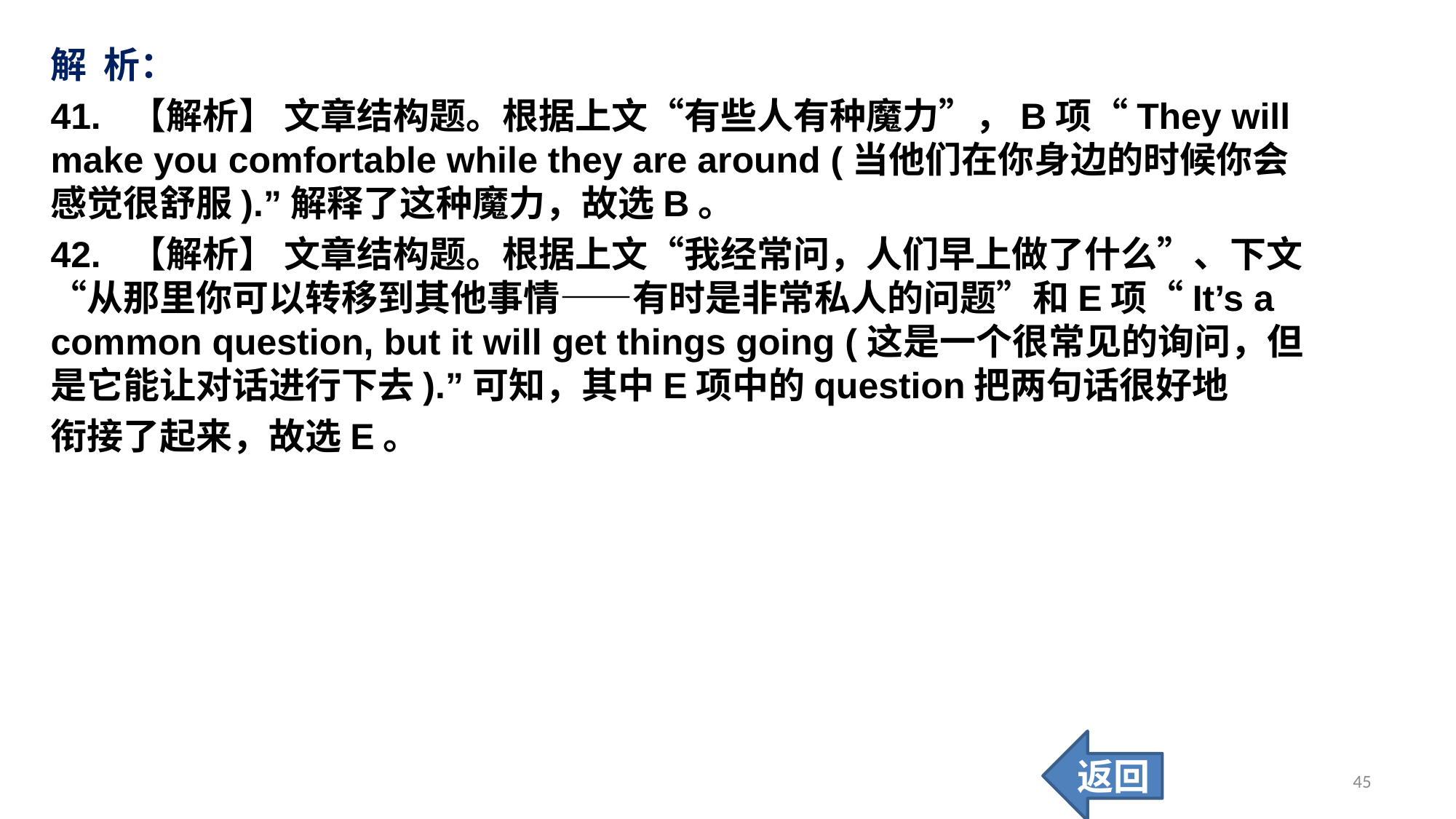

解  析：
41.  【解析】 文章结构题。根据上文“有些人有种魔力”，B项“They will make you comfortable while they are around (当他们在你身边的时候你会感觉很舒服).”解释了这种魔力，故选B。
42.  【解析】 文章结构题。根据上文“我经常问，人们早上做了什么”、下文“从那里你可以转移到其他事情——有时是非常私人的问题”和E项“It’s a common question, but it will get things going (这是一个很常见的询问，但是它能让对话进行下去).”可知，其中E项中的question把两句话很好地
衔接了起来，故选E。
返回
45